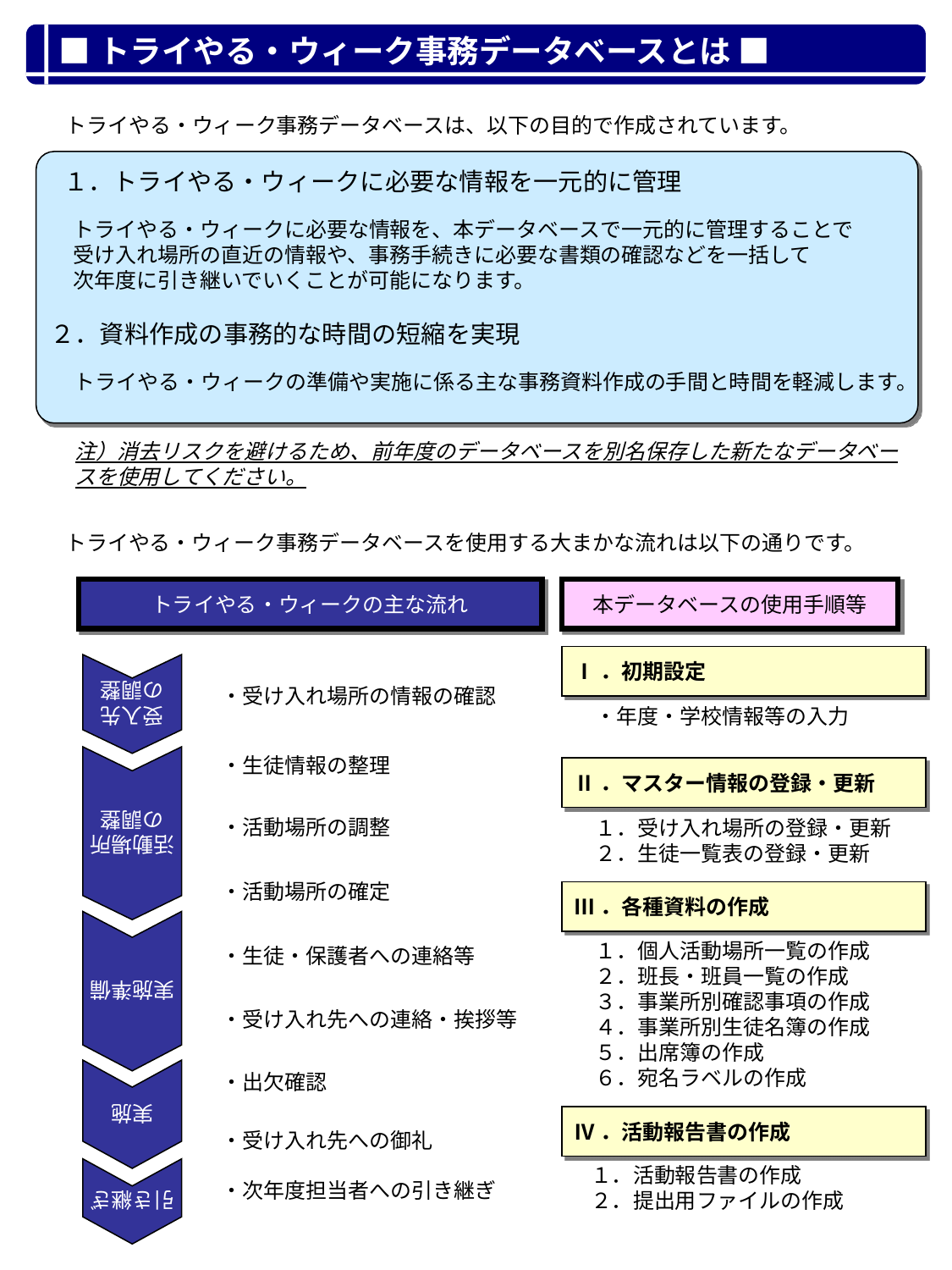

■トライやる・ウィーク事務データベースとは ■
トライやる・ウィーク事務データベースは、以下の目的で作成されています。

１．トライやる・ウィークに必要な情報を一元的に管理
トライやる・ウィークに必要な情報を、本データベースで一元的に管理することで
受け入れ場所の直近の情報や、事務手続きに必要な書類の確認などを一括して
次年度に引き継いでいくことが可能になります。
２．資料作成の事務的な時間の短縮を実現
トライやる・ウィークの準備や実施に係る主な事務資料作成の手間と時間を軽減します。
注）消去リスクを避けるため、前年度のデータベースを別名保存した新たなデータベースを使用してください。
トライやる・ウィーク事務データベースを使用する大まかな流れは以下の通りです。
トライやる・ウィークの主な流れ
本データベースの使用手順等
Ⅰ．初期設定
受入先
の調整
・受け入れ場所の情報の確認
・年度・学校情報等の入力
・生徒情報の整理
Ⅱ．マスター情報の登録・更新
活動場所
の調整
・活動場所の調整
１．受け入れ場所の登録・更新
２．生徒一覧表の登録・更新
・活動場所の確定
Ⅲ．各種資料の作成
・生徒・保護者への連絡等
１．個人活動場所一覧の作成
２．班長・班員一覧の作成
３．事業所別確認事項の作成
４．事業所別生徒名簿の作成
５．出席簿の作成
６．宛名ラベルの作成
実施準備
・受け入れ先への連絡・挨拶等
・出欠確認
実施
Ⅳ．活動報告書の作成
・受け入れ先への御礼
引き継ぎ
１．活動報告書の作成
２．提出用ファイルの作成
・次年度担当者への引き継ぎ